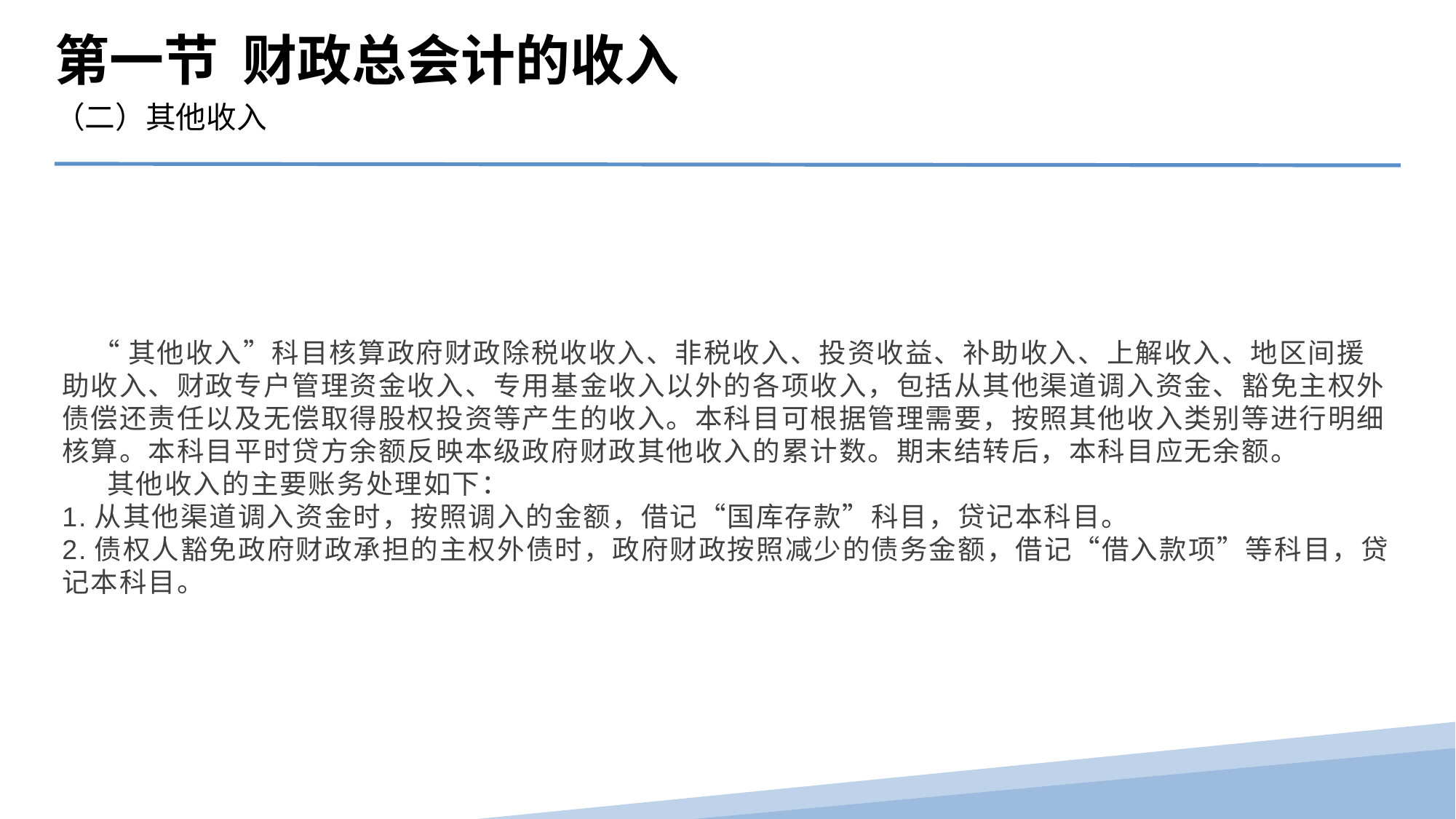

第一节  财政总会计的收入
（二）其他收入
    “其他收入”科目核算政府财政除税收收入、非税收入、投资收益、补助收入、上解收入、地区间援助收入、财政专户管理资金收入、专用基金收入以外的各项收入，包括从其他渠道调入资金、豁免主权外债偿还责任以及无偿取得股权投资等产生的收入。本科目可根据管理需要，按照其他收入类别等进行明细核算。本科目平时贷方余额反映本级政府财政其他收入的累计数。期末结转后，本科目应无余额。
     其他收入的主要账务处理如下：
1.从其他渠道调入资金时，按照调入的金额，借记“国库存款”科目，贷记本科目。
2.债权人豁免政府财政承担的主权外债时，政府财政按照减少的债务金额，借记“借入款项”等科目，贷记本科目。